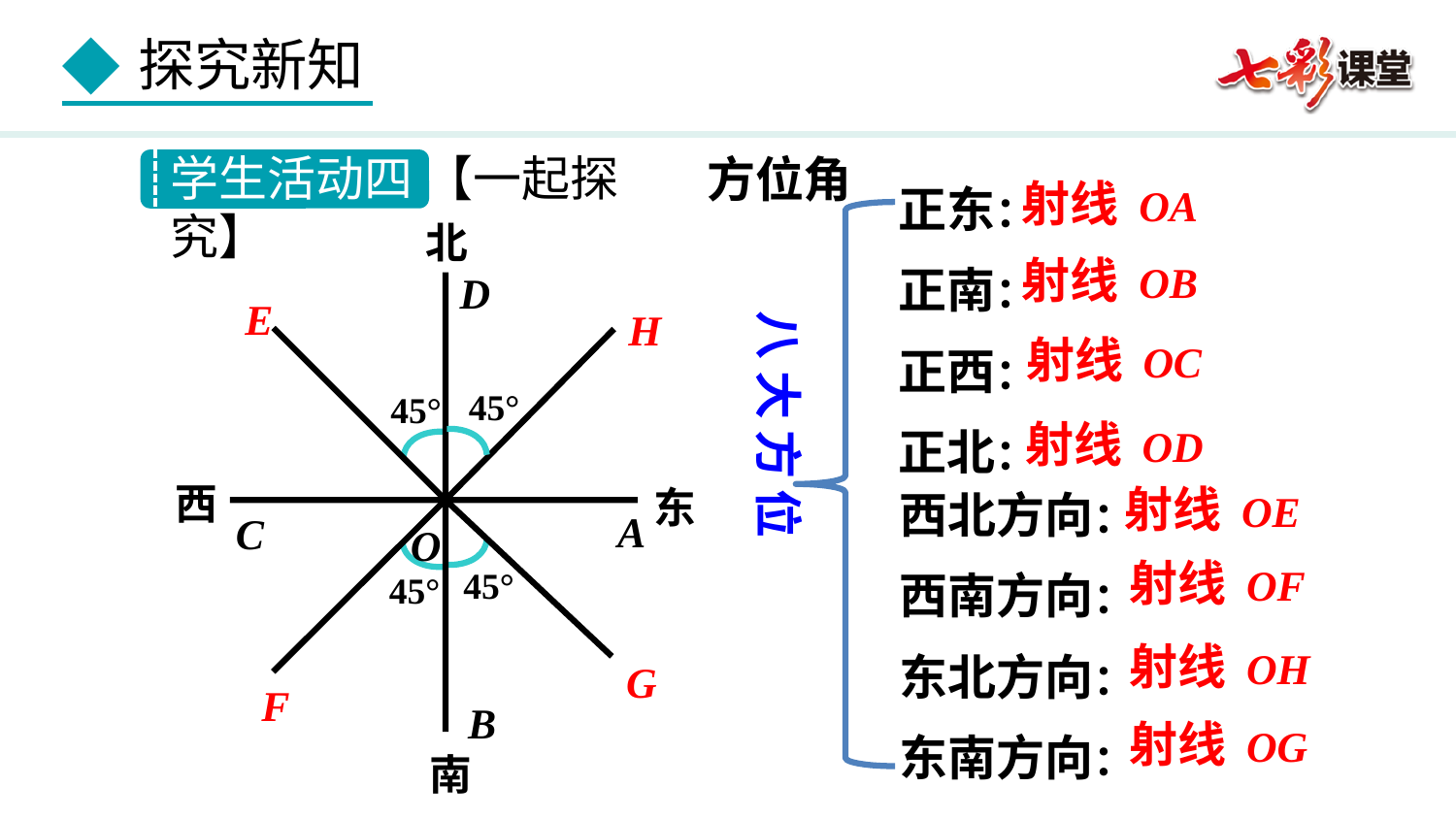

学生活动四 【一起探究】

方位角
正东：
正南：
正西：
正北：
射线 OA

北
射线 OB
D

E

H

八 大 方 位
射线 OC
45°
45°
射线 OD

西北方向：
西南方向：
东北方向：
东南方向：
西
射线 OE
东
A

F

G
C

O
射线 OF
45°
45°
射线 OH
B
射线 OG
南